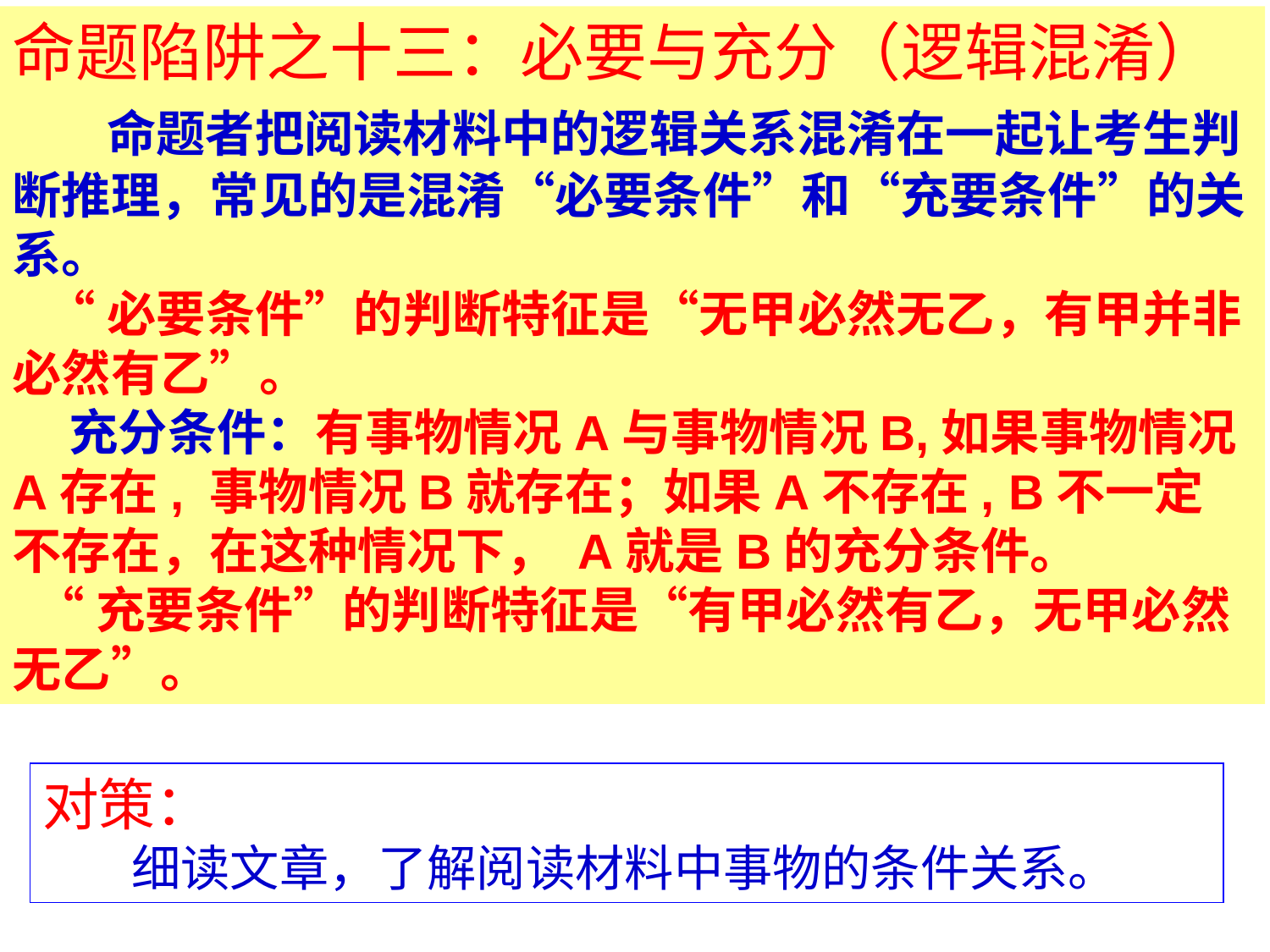

命题陷阱之十三：必要与充分（逻辑混淆）
      命题者把阅读材料中的逻辑关系混淆在一起让考生判断推理，常见的是混淆“必要条件”和“充要条件”的关系。
   “必要条件”的判断特征是“无甲必然无乙，有甲并非必然有乙”。
    充分条件：有事物情况A与事物情况B,如果事物情况A存在, 事物情况B就存在；如果A不存在, B不一定不存在，在这种情况下， A就是B的充分条件。
  “充要条件”的判断特征是“有甲必然有乙，无甲必然无乙”。
对策：
       细读文章，了解阅读材料中事物的条件关系。